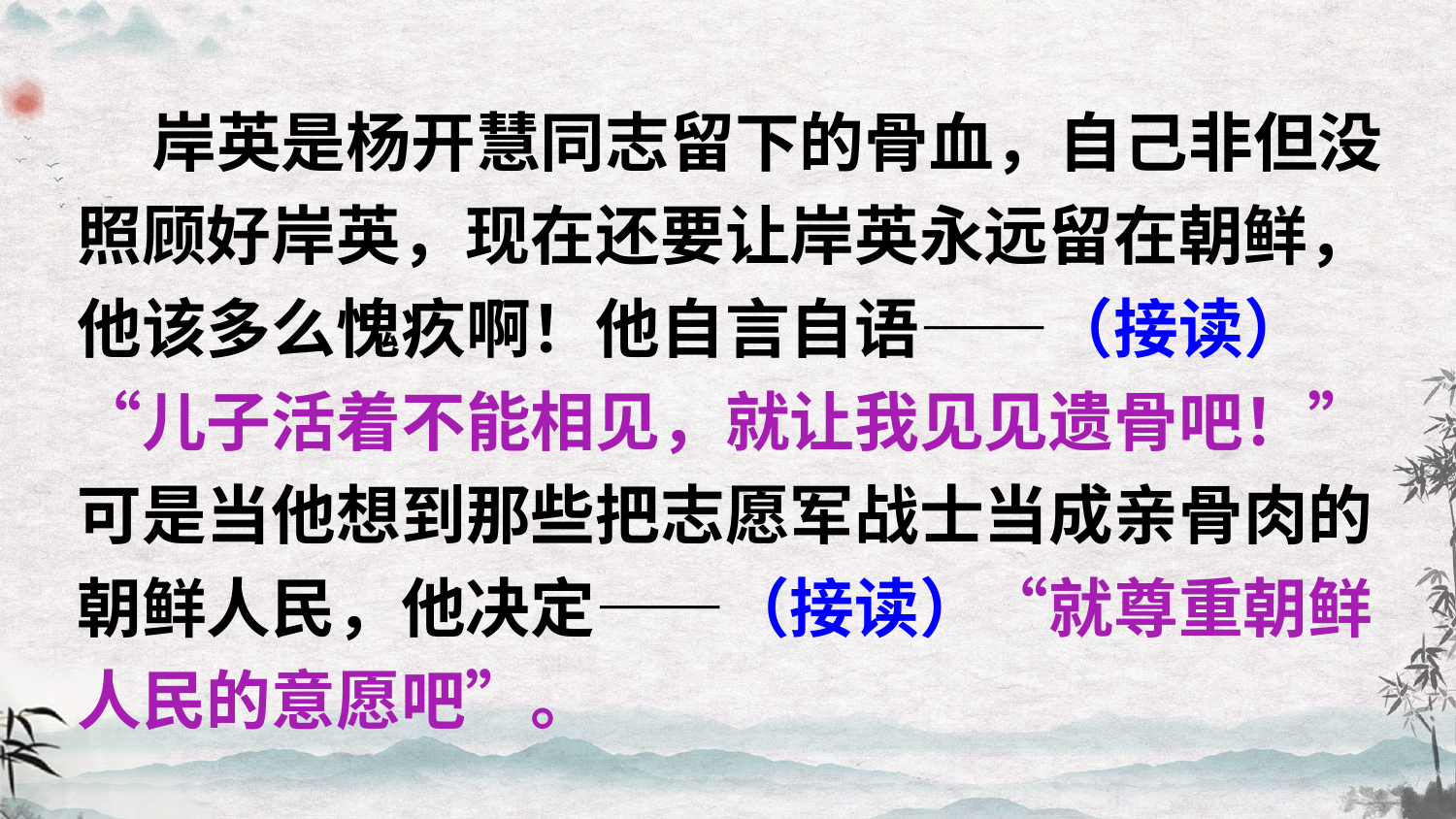

岸英是杨开慧同志留下的骨血，自己非但没照顾好岸英，现在还要让岸英永远留在朝鲜，他该多么愧疚啊！他自言自语——（接读）“儿子活着不能相见，就让我见见遗骨吧！”可是当他想到那些把志愿军战士当成亲骨肉的朝鲜人民，他决定——（接读）“就尊重朝鲜人民的意愿吧”。